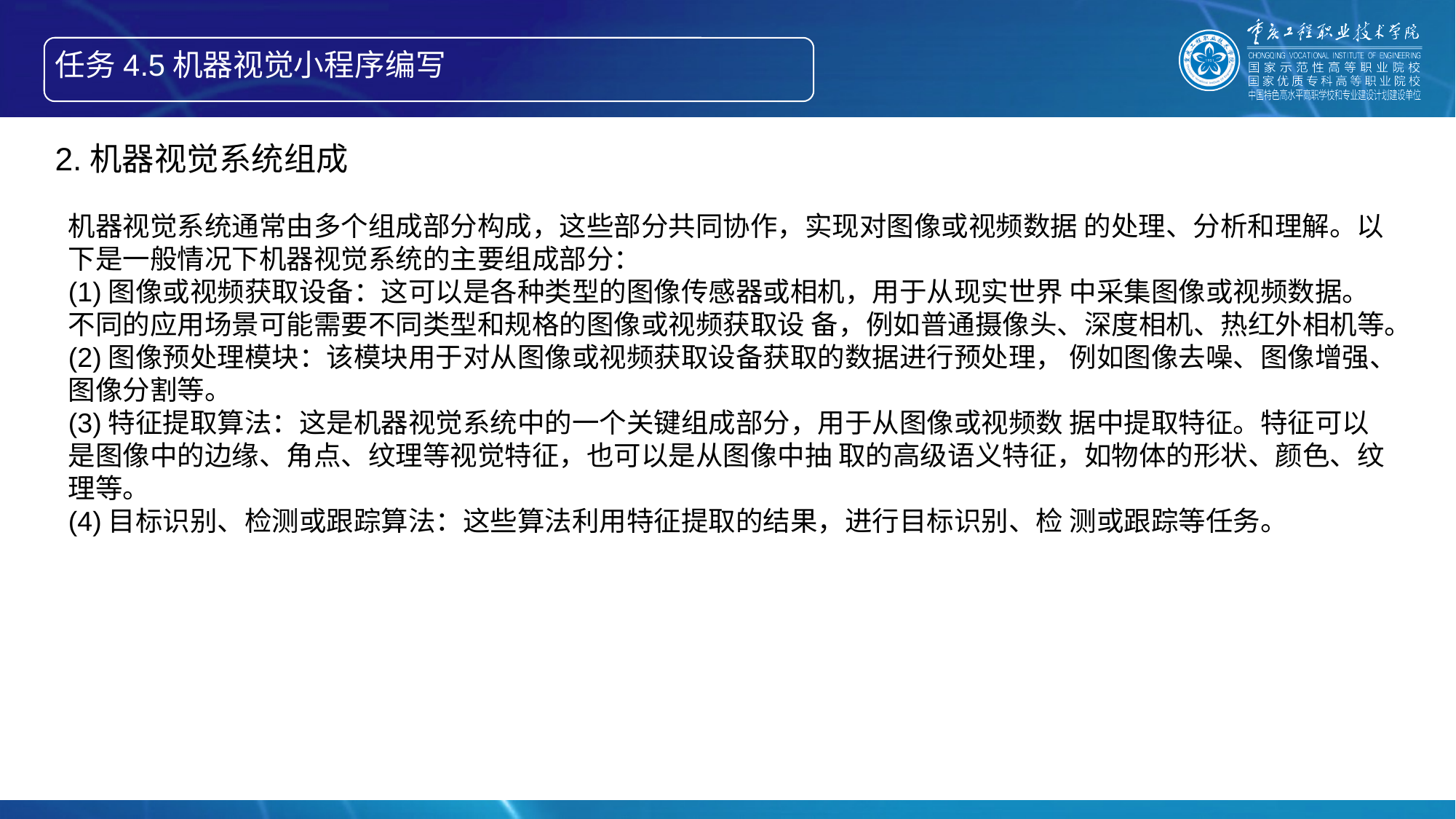

任务4.5机器视觉小程序编写

智能产线绘制信息物理系统的构成
2.机器视觉系统组成
机器视觉系统通常由多个组成部分构成，这些部分共同协作，实现对图像或视频数据 的处理、分析和理解。以下是一般情况下机器视觉系统的主要组成部分：
(1)图像或视频获取设备：这可以是各种类型的图像传感器或相机，用于从现实世界 中采集图像或视频数据。不同的应用场景可能需要不同类型和规格的图像或视频获取设 备，例如普通摄像头、深度相机、热红外相机等。
(2)图像预处理模块：该模块用于对从图像或视频获取设备获取的数据进行预处理， 例如图像去噪、图像增强、图像分割等。
(3)特征提取算法：这是机器视觉系统中的一个关键组成部分，用于从图像或视频数 据中提取特征。特征可以是图像中的边缘、角点、纹理等视觉特征，也可以是从图像中抽 取的高级语义特征，如物体的形状、颜色、纹理等。
(4)目标识别、检测或跟踪算法：这些算法利用特征提取的结果，进行目标识别、检 测或跟踪等任务。